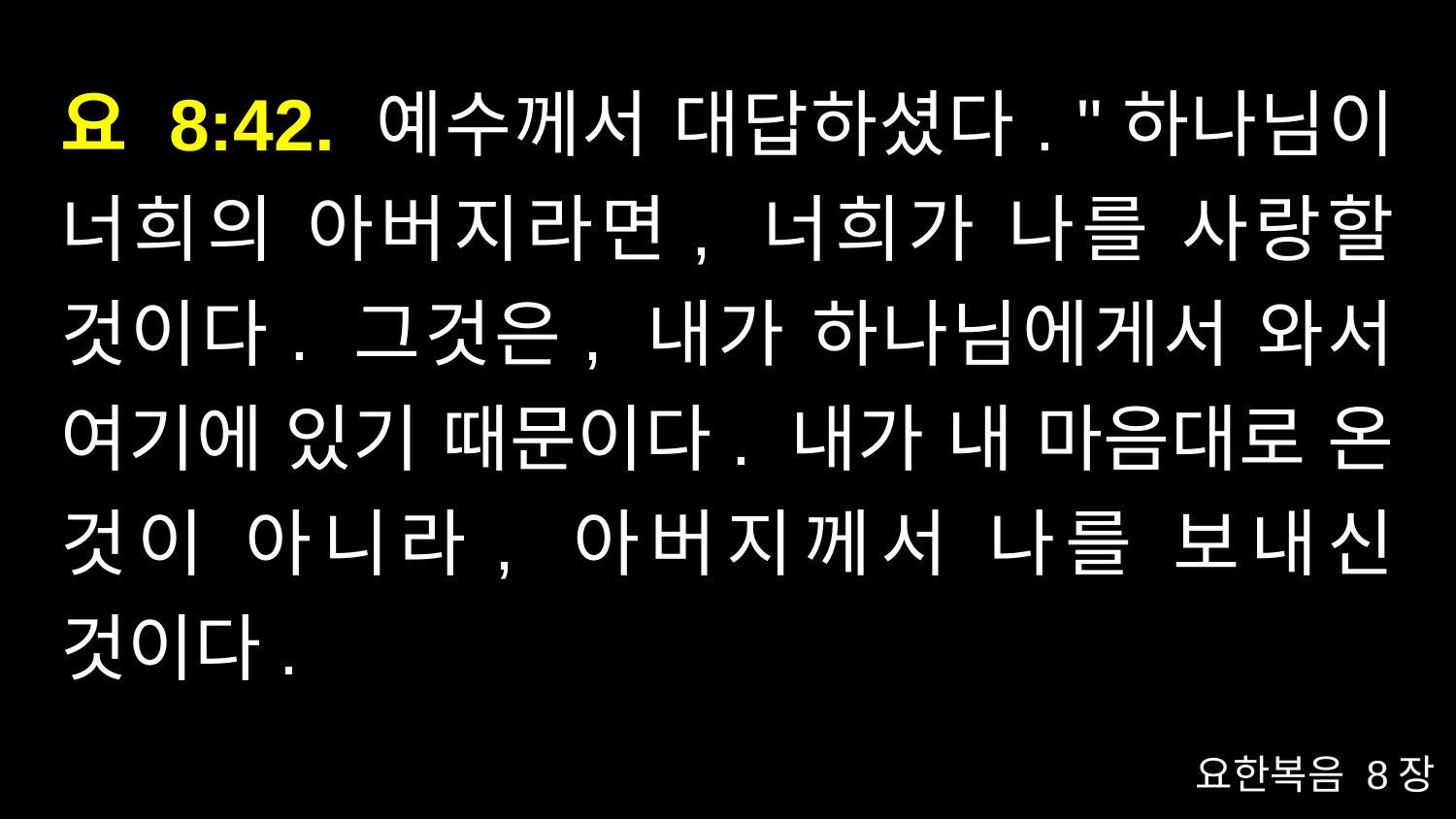

# 요 8:42. 예수께서 대답하셨다. "하나님이 너희의 아버지라면, 너희가 나를 사랑할 것이다. 그것은, 내가 하나님에게서 와서 여기에 있기 때문이다. 내가 내 마음대로 온 것이 아니라, 아버지께서 나를 보내신 것이다.
요한복음 8장